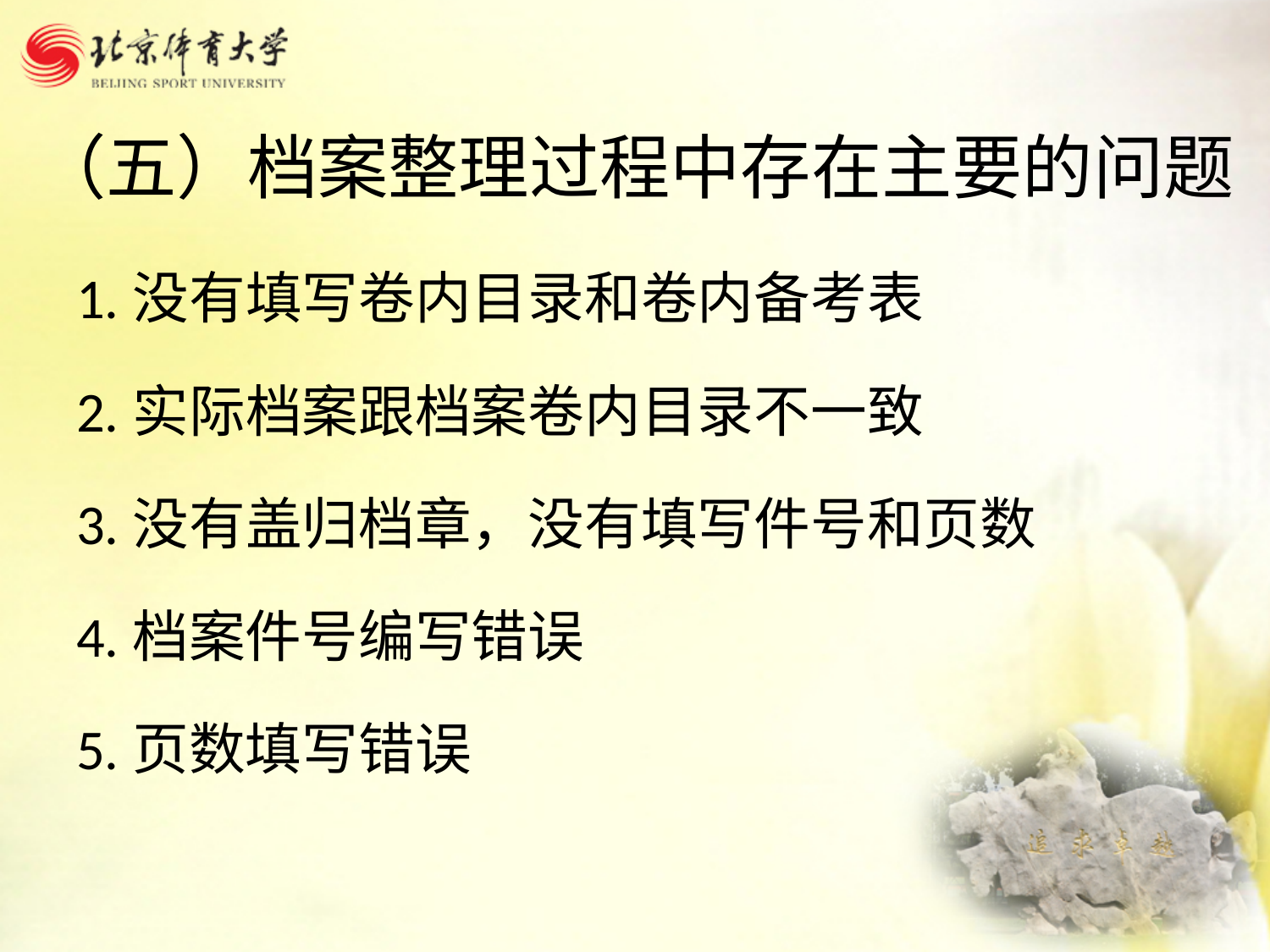

# （五）档案整理过程中存在主要的问题
1.没有填写卷内目录和卷内备考表
2.实际档案跟档案卷内目录不一致
3.没有盖归档章，没有填写件号和页数
4.档案件号编写错误
5.页数填写错误